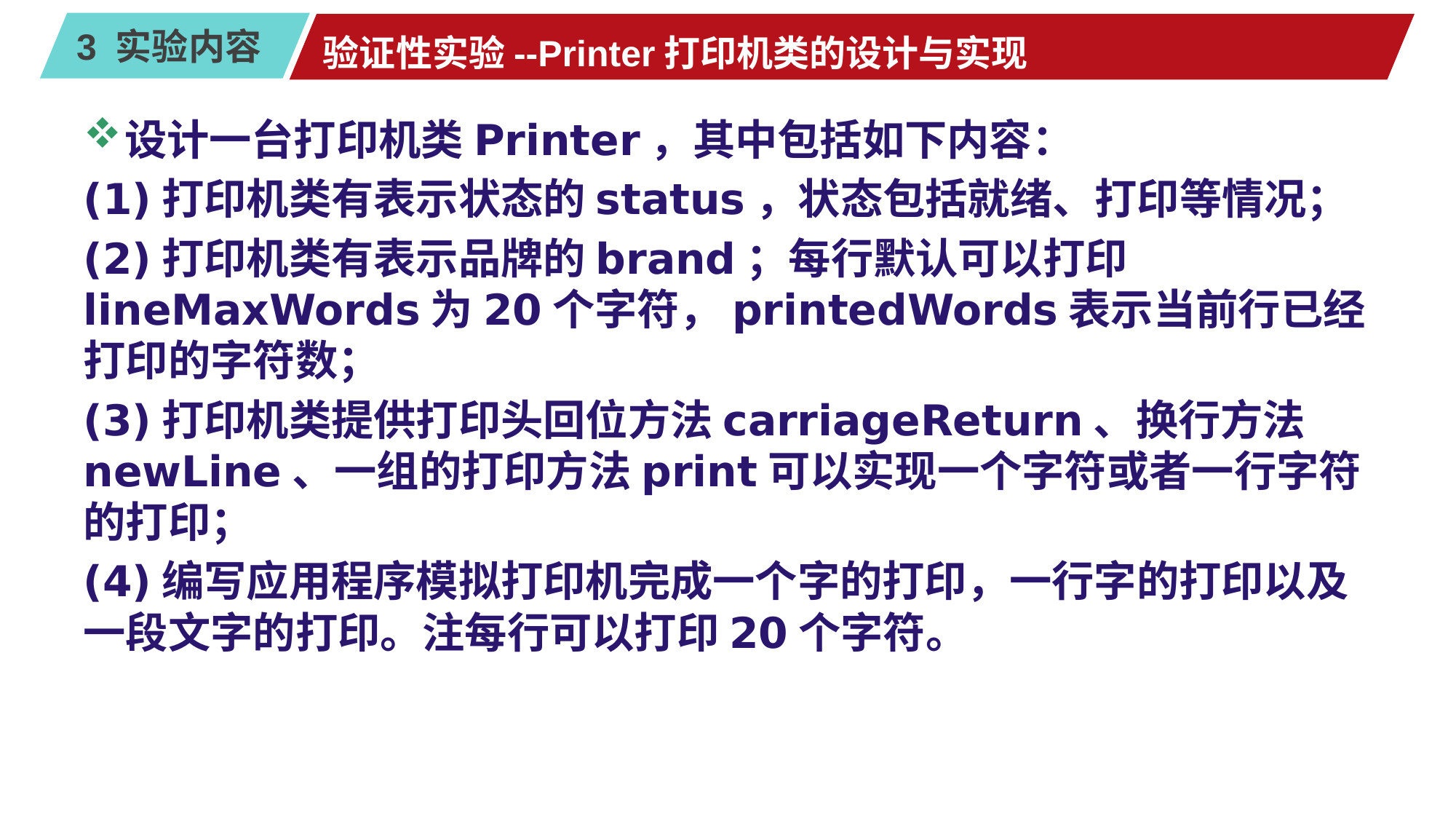

# 验证性实验--Printer打印机类的设计与实现
设计一台打印机类Printer，其中包括如下内容：
(1)打印机类有表示状态的status，状态包括就绪、打印等情况；
(2)打印机类有表示品牌的brand；每行默认可以打印lineMaxWords为20个字符，printedWords表示当前行已经打印的字符数；
(3)打印机类提供打印头回位方法carriageReturn、换行方法newLine、一组的打印方法print可以实现一个字符或者一行字符的打印；
(4)编写应用程序模拟打印机完成一个字的打印，一行字的打印以及一段文字的打印。注每行可以打印20个字符。